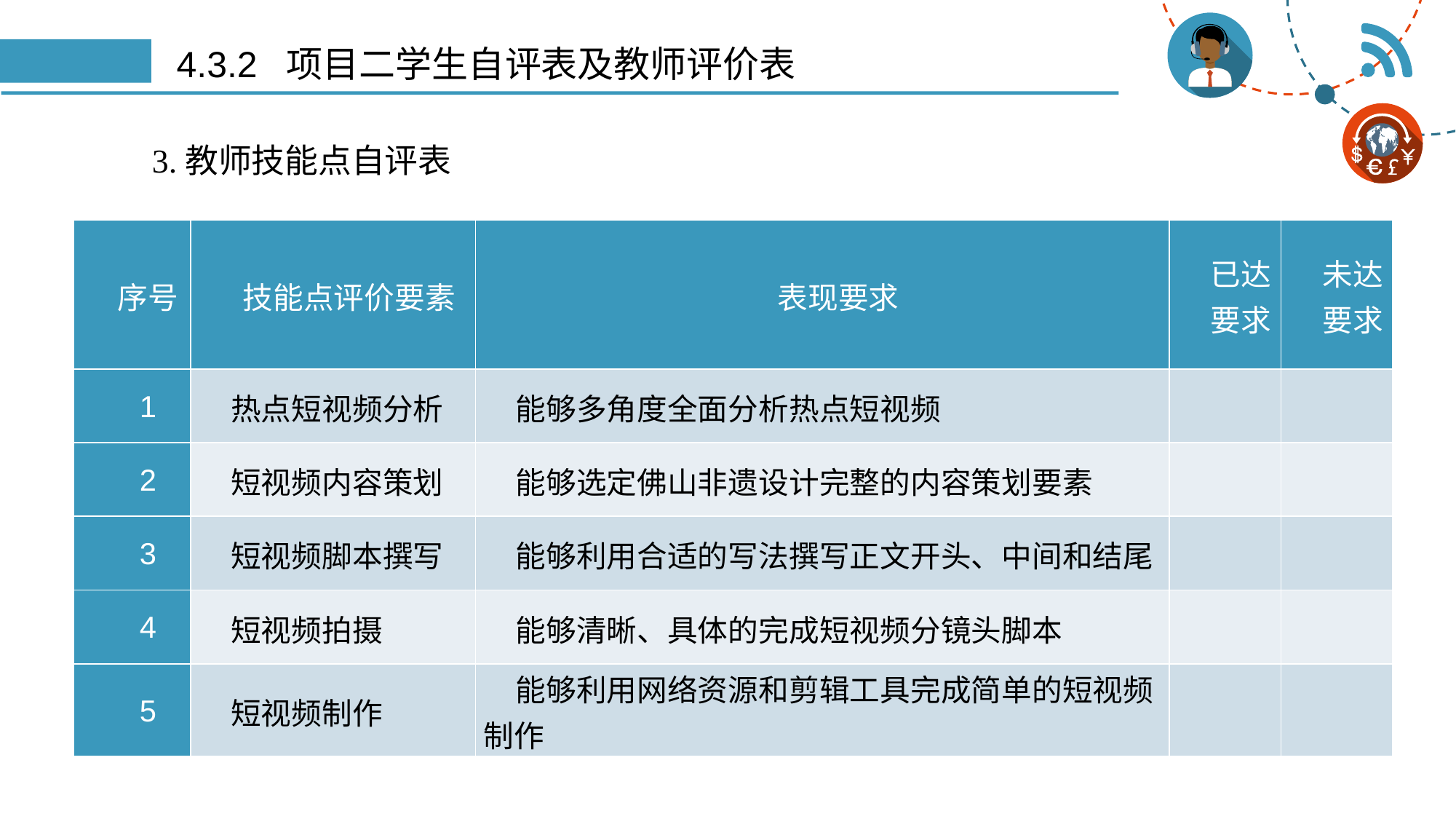

# 4.3.2  项目二学生自评表及教师评价表
3.教师技能点自评表
| 序号 | 技能点评价要素 | 表现要求 | 已达 要求 | 未达 要求 |
| --- | --- | --- | --- | --- |
| 1 | 热点短视频分析 | 能够多角度全面分析热点短视频 |  |  |
| 2 | 短视频内容策划 | 能够选定佛山非遗设计完整的内容策划要素 |  |  |
| 3 | 短视频脚本撰写 | 能够利用合适的写法撰写正文开头、中间和结尾 |  |  |
| 4 | 短视频拍摄 | 能够清晰、具体的完成短视频分镜头脚本 |  |  |
| 5 | 短视频制作 | 能够利用网络资源和剪辑工具完成简单的短视频制作 |  |  |